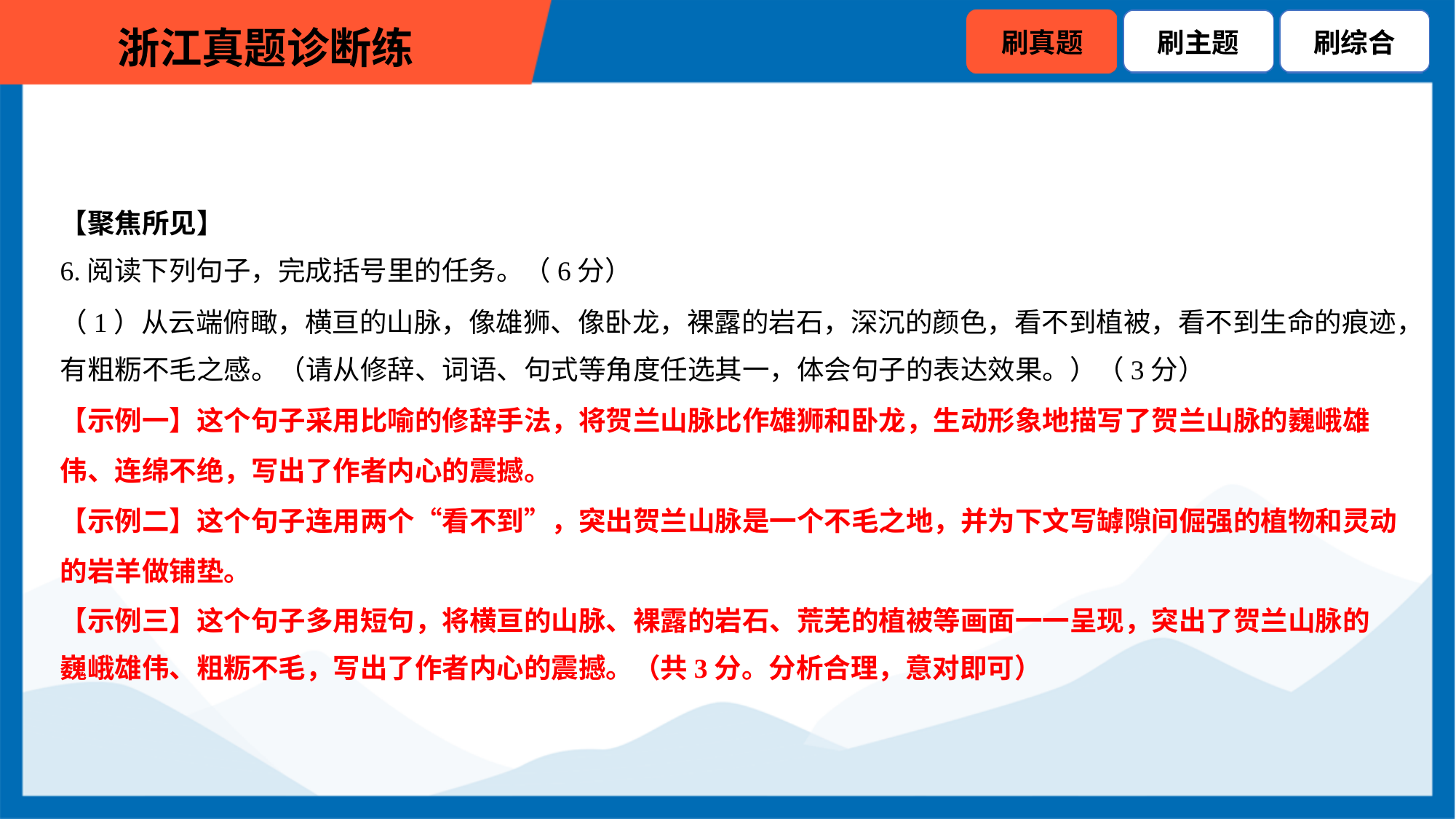

【聚焦所见】
6.阅读下列句子，完成括号里的任务。（6分）
（1）从云端俯瞰，横亘的山脉，像雄狮、像卧龙，裸露的岩石，深沉的颜色，看不到植被，看不到生命的痕迹，
有粗粝不毛之感。（请从修辞、词语、句式等角度任选其一，体会句子的表达效果。）（3分）
【示例一】这个句子采用比喻的修辞手法，将贺兰山脉比作雄狮和卧龙，生动形象地描写了贺兰山脉的巍峨雄
伟、连绵不绝，写出了作者内心的震撼。
【示例二】这个句子连用两个“看不到”，突出贺兰山脉是一个不毛之地，并为下文写罅隙间倔强的植物和灵动
的岩羊做铺垫。
【示例三】这个句子多用短句，将横亘的山脉、裸露的岩石、荒芜的植被等画面一一呈现，突出了贺兰山脉的
巍峨雄伟、粗粝不毛，写出了作者内心的震撼。（共3分。分析合理，意对即可）